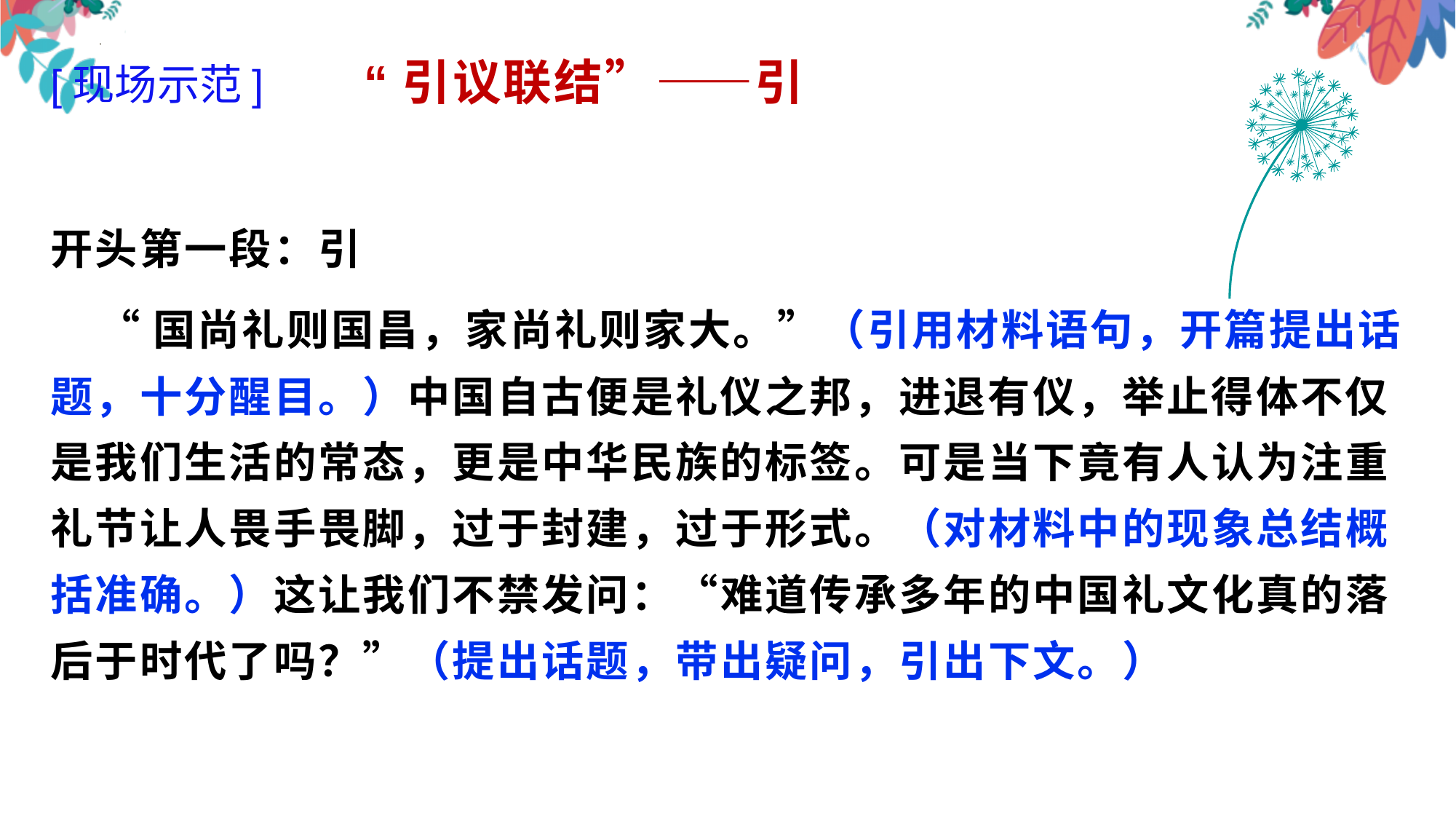

[现场示范]        “引议联结”——引

开头第一段：引
    “国尚礼则国昌，家尚礼则家大。”（引用材料语句，开篇提出话题，十分醒目。）中国自古便是礼仪之邦，进退有仪，举止得体不仅是我们生活的常态，更是中华民族的标签。可是当下竟有人认为注重礼节让人畏手畏脚，过于封建，过于形式。（对材料中的现象总结概括准确。）这让我们不禁发问：“难道传承多年的中国礼文化真的落后于时代了吗？”（提出话题，带出疑问，引出下文。）